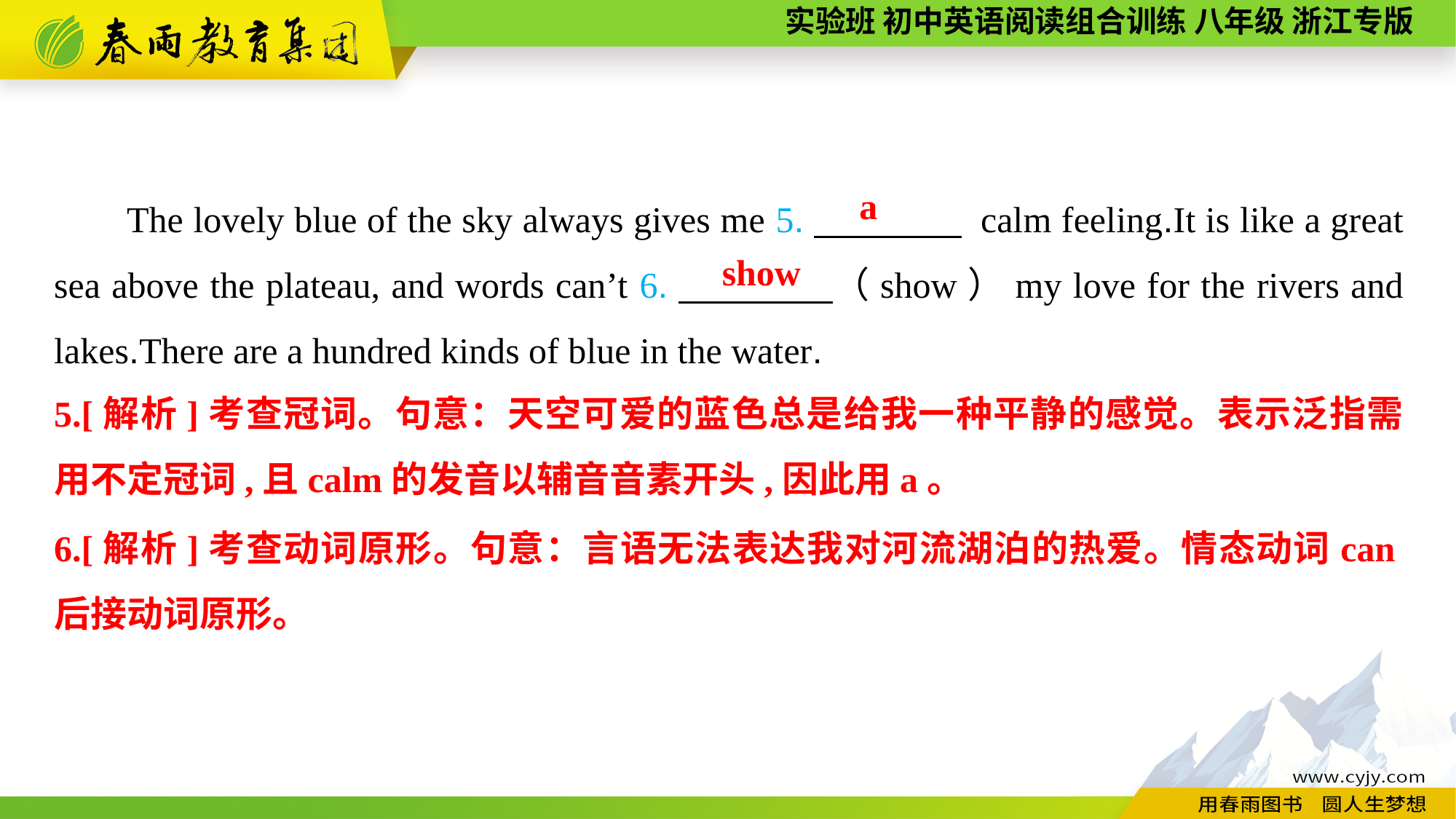

The lovely blue of the sky always gives me 5.　　　　 calm feeling.It is like a great sea above the plateau, and words can’t 6.　　　　（show）my love for the rivers and lakes.There are a hundred kinds of blue in the water.
a
show
5.[解析]考查冠词。句意：天空可爱的蓝色总是给我一种平静的感觉。表示泛指需用不定冠词,且calm的发音以辅音音素开头,因此用a。
6.[解析]考查动词原形。句意：言语无法表达我对河流湖泊的热爱。情态动词can后接动词原形。